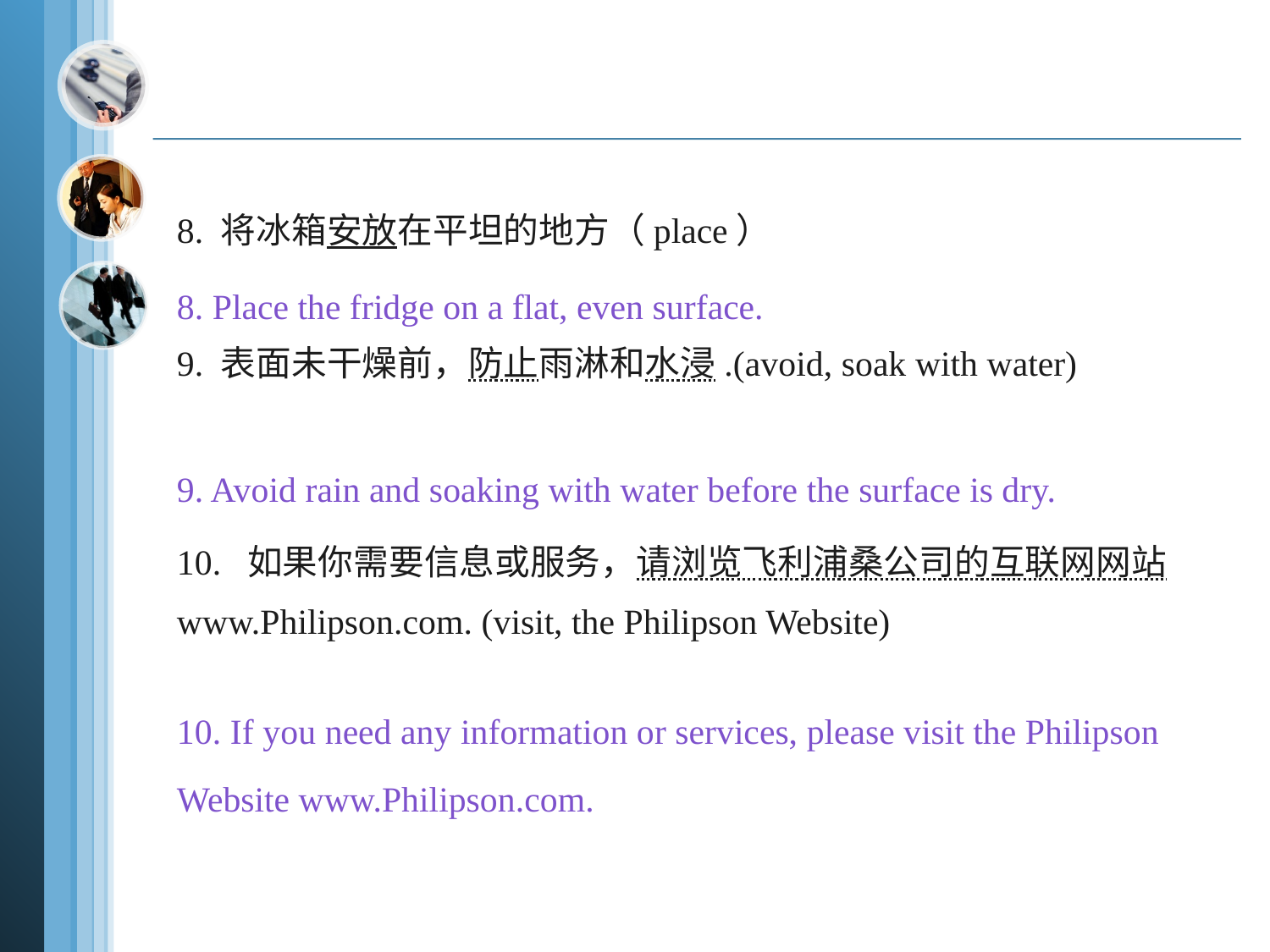

#
8. 将冰箱安放在平坦的地方（place）

9. 表面未干燥前，防止雨淋和水浸.(avoid, soak with water)

10.  如果你需要信息或服务，请浏览飞利浦桑公司的互联网网站www.Philipson.com. (visit, the Philipson Website)

8. Place the fridge on a flat, even surface.

9. Avoid rain and soaking with water before the surface is dry.

10. If you need any information or services, please visit the Philipson Website www.Philipson.com.